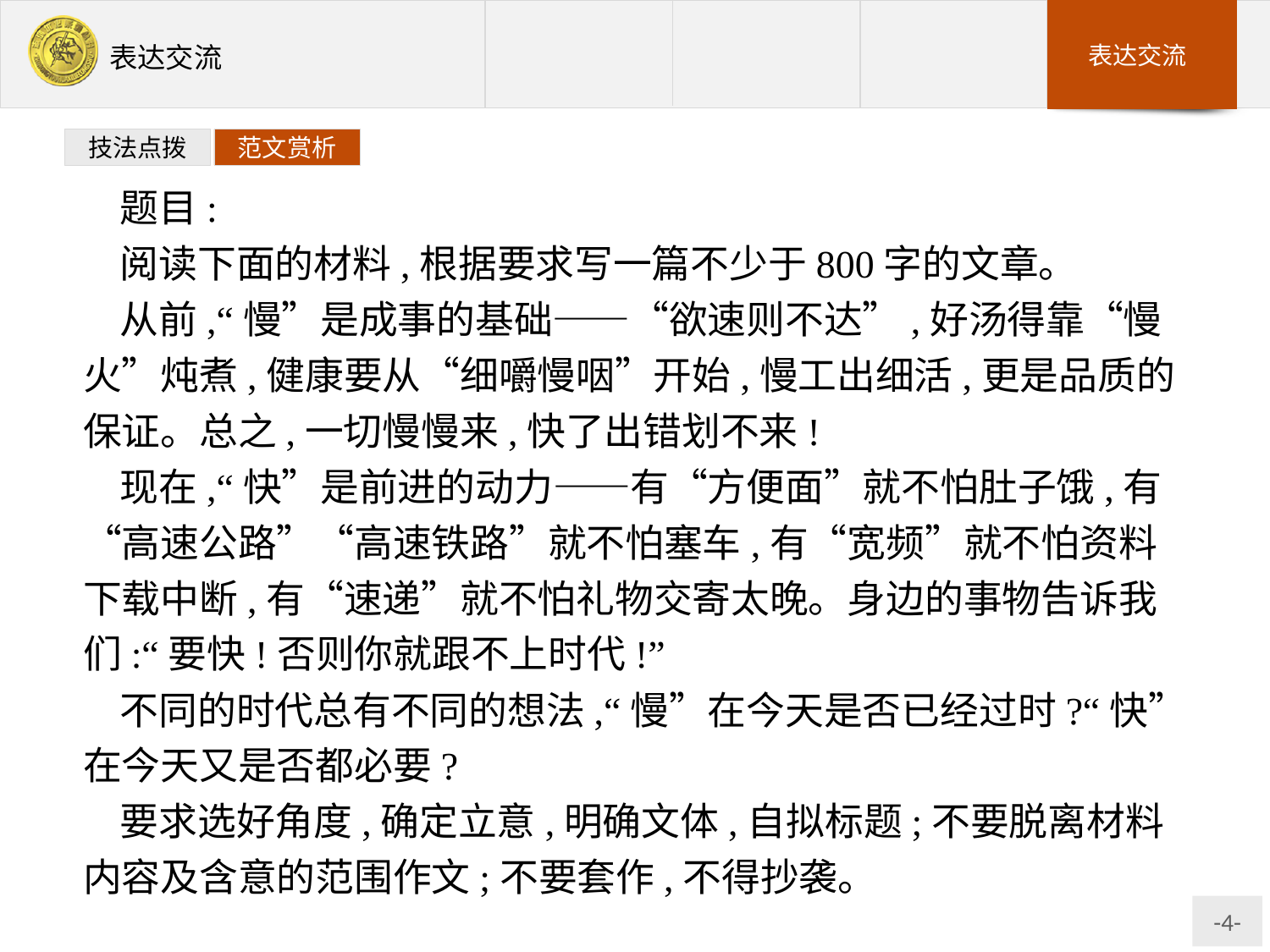

技法点拨
范文赏析
题目:
阅读下面的材料,根据要求写一篇不少于800字的文章。
从前,“慢”是成事的基础——“欲速则不达”,好汤得靠“慢火”炖煮,健康要从“细嚼慢咽”开始,慢工出细活,更是品质的保证。总之,一切慢慢来,快了出错划不来!
现在,“快”是前进的动力——有“方便面”就不怕肚子饿,有“高速公路”“高速铁路”就不怕塞车,有“宽频”就不怕资料下载中断,有“速递”就不怕礼物交寄太晚。身边的事物告诉我们:“要快!否则你就跟不上时代!”
不同的时代总有不同的想法,“慢”在今天是否已经过时?“快”在今天又是否都必要?
要求选好角度,确定立意,明确文体,自拟标题;不要脱离材料内容及含意的范围作文;不要套作,不得抄袭。